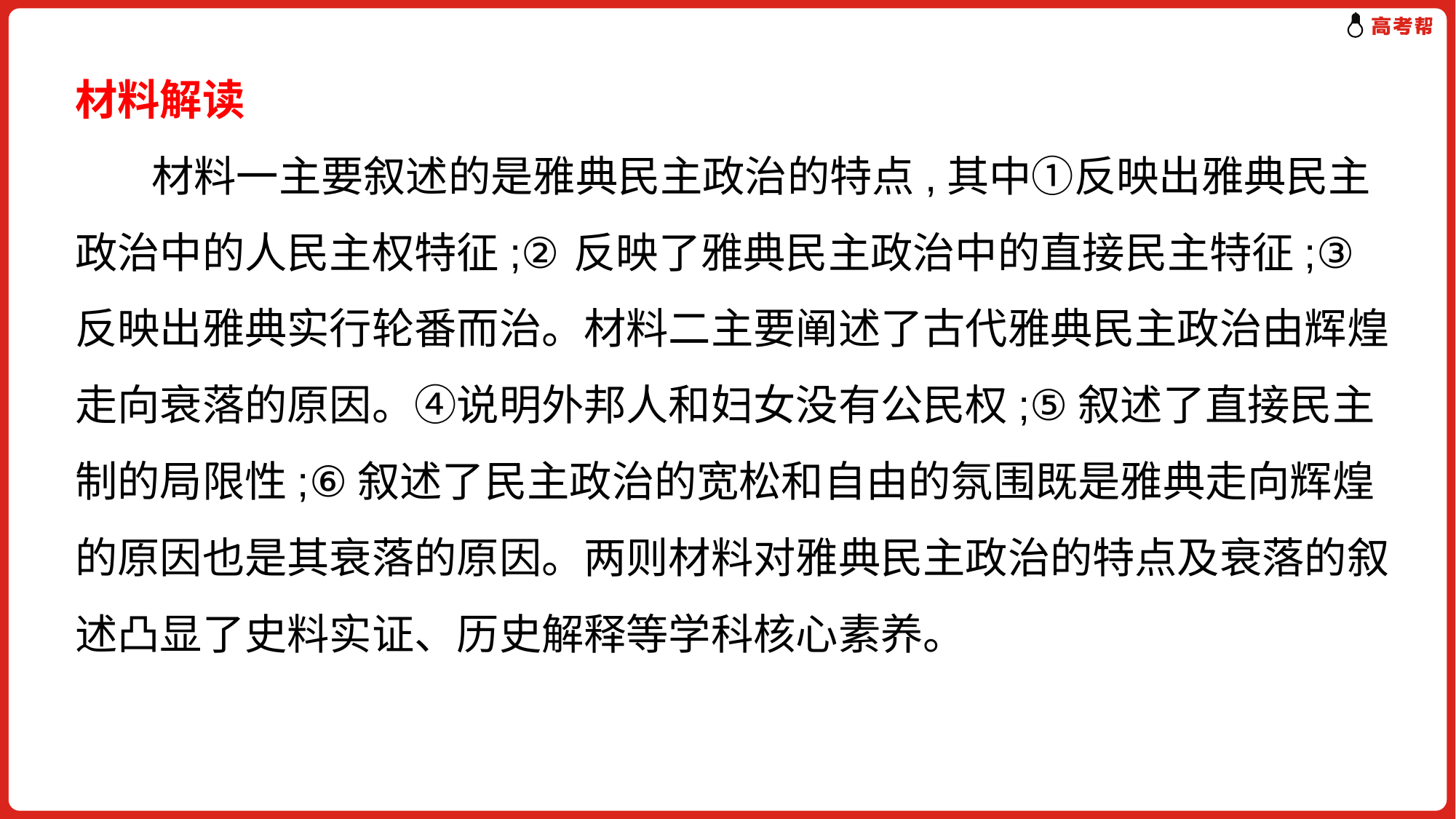

材料解读
       材料一主要叙述的是雅典民主政治的特点,其中①反映出雅典民主政治中的人民主权特征;②反映了雅典民主政治中的直接民主特征;③反映出雅典实行轮番而治。材料二主要阐述了古代雅典民主政治由辉煌走向衰落的原因。④说明外邦人和妇女没有公民权;⑤叙述了直接民主制的局限性;⑥叙述了民主政治的宽松和自由的氛围既是雅典走向辉煌的原因也是其衰落的原因。两则材料对雅典民主政治的特点及衰落的叙述凸显了史料实证、历史解释等学科核心素养。